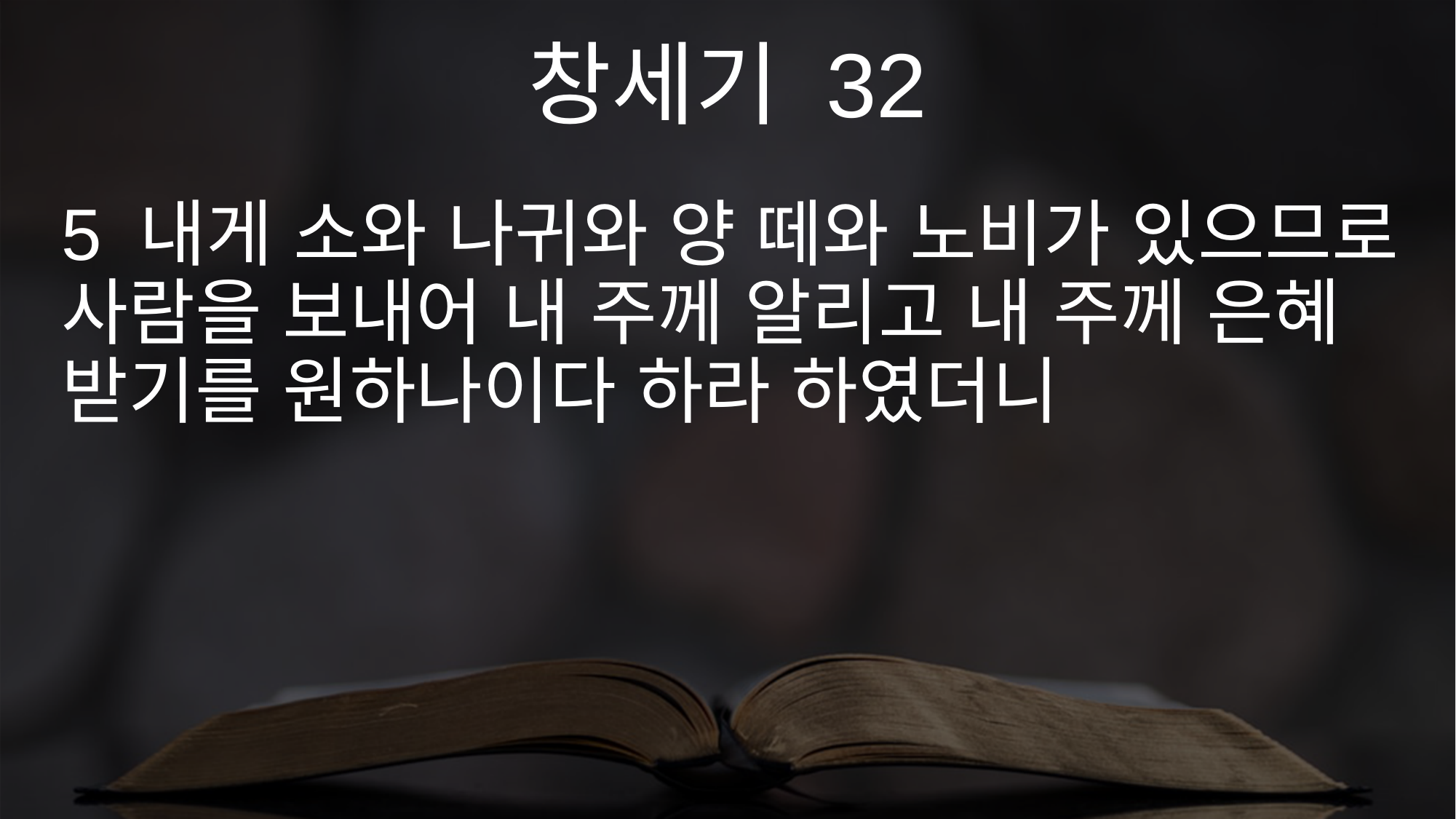

창세기 32
5 내게 소와 나귀와 양 떼와 노비가 있으므로 사람을 보내어 내 주께 알리고 내 주께 은혜 받기를 원하나이다 하라 하였더니